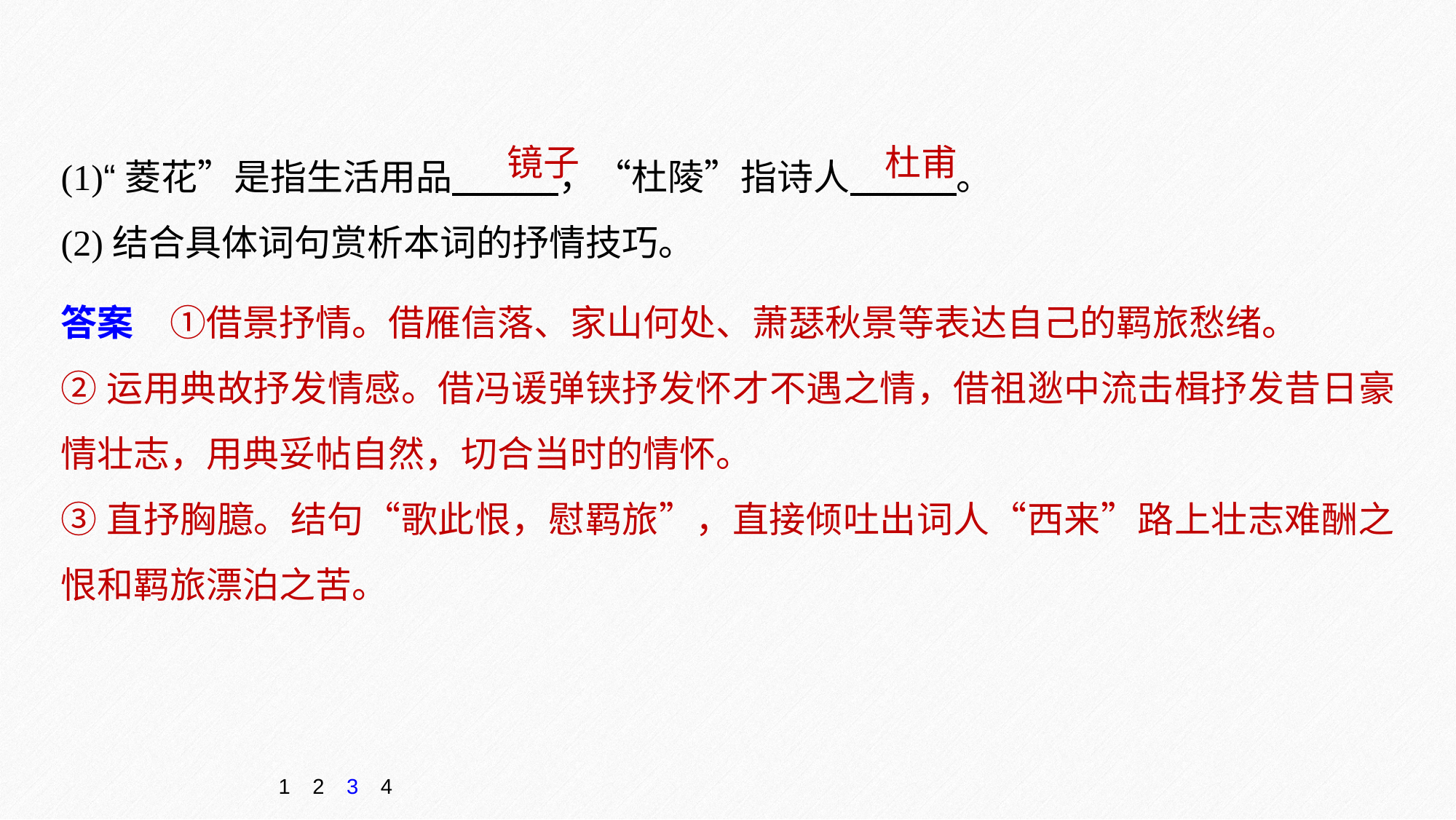

(1)“菱花”是指生活用品             ，“杜陵”指诗人             。
(2)结合具体词句赏析本词的抒情技巧。
镜子　                                 杜甫
答案　①借景抒情。借雁信落、家山何处、萧瑟秋景等表达自己的羁旅愁绪。
②运用典故抒发情感。借冯谖弹铗抒发怀才不遇之情，借祖逖中流击楫抒发昔日豪情壮志，用典妥帖自然，切合当时的情怀。
③直抒胸臆。结句“歌此恨，慰羁旅”，直接倾吐出词人“西来”路上壮志难酬之恨和羁旅漂泊之苦。
1
2
3
4